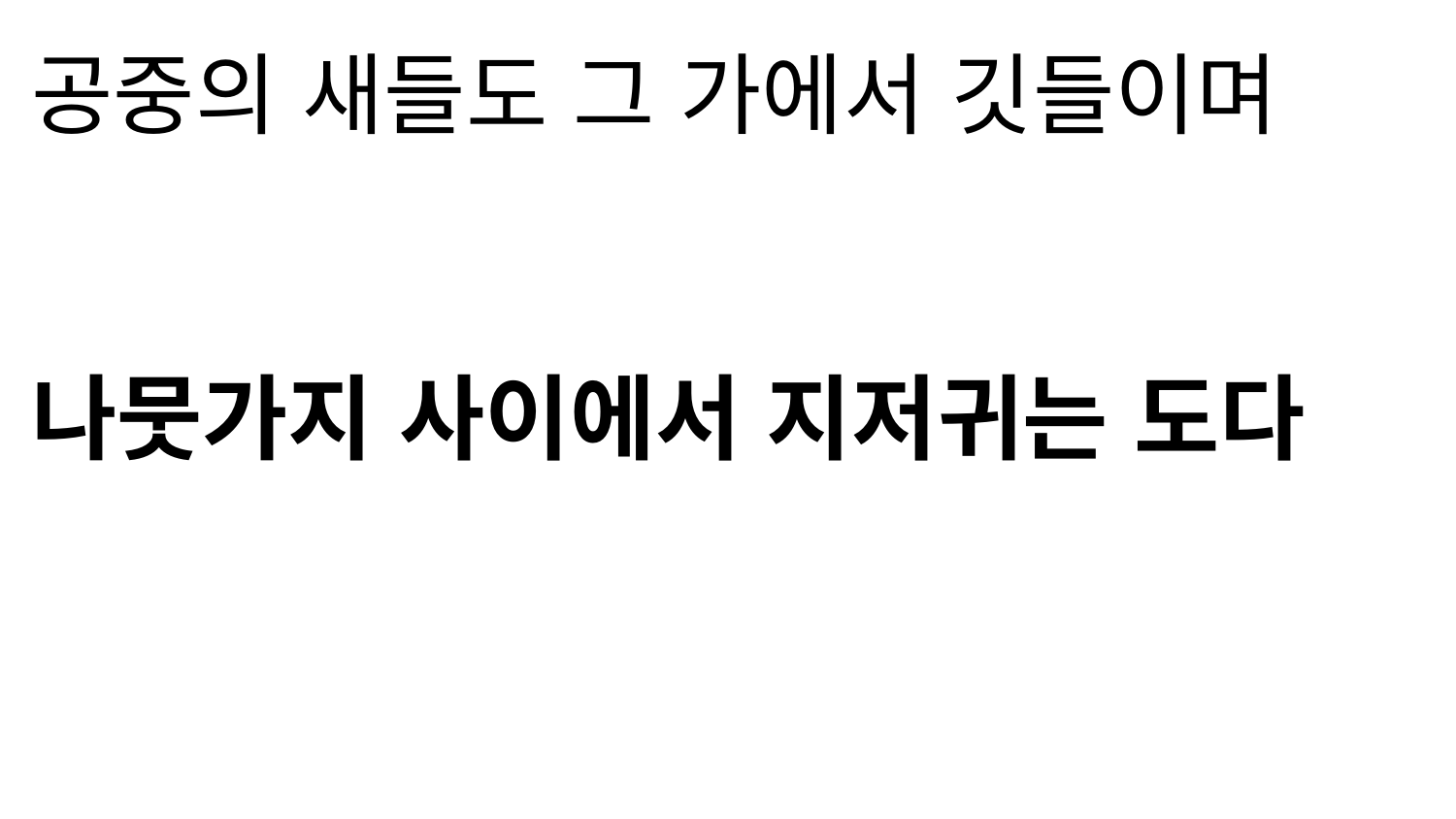

공중의 새들도 그 가에서 깃들이며
나뭇가지 사이에서 지저귀는 도다